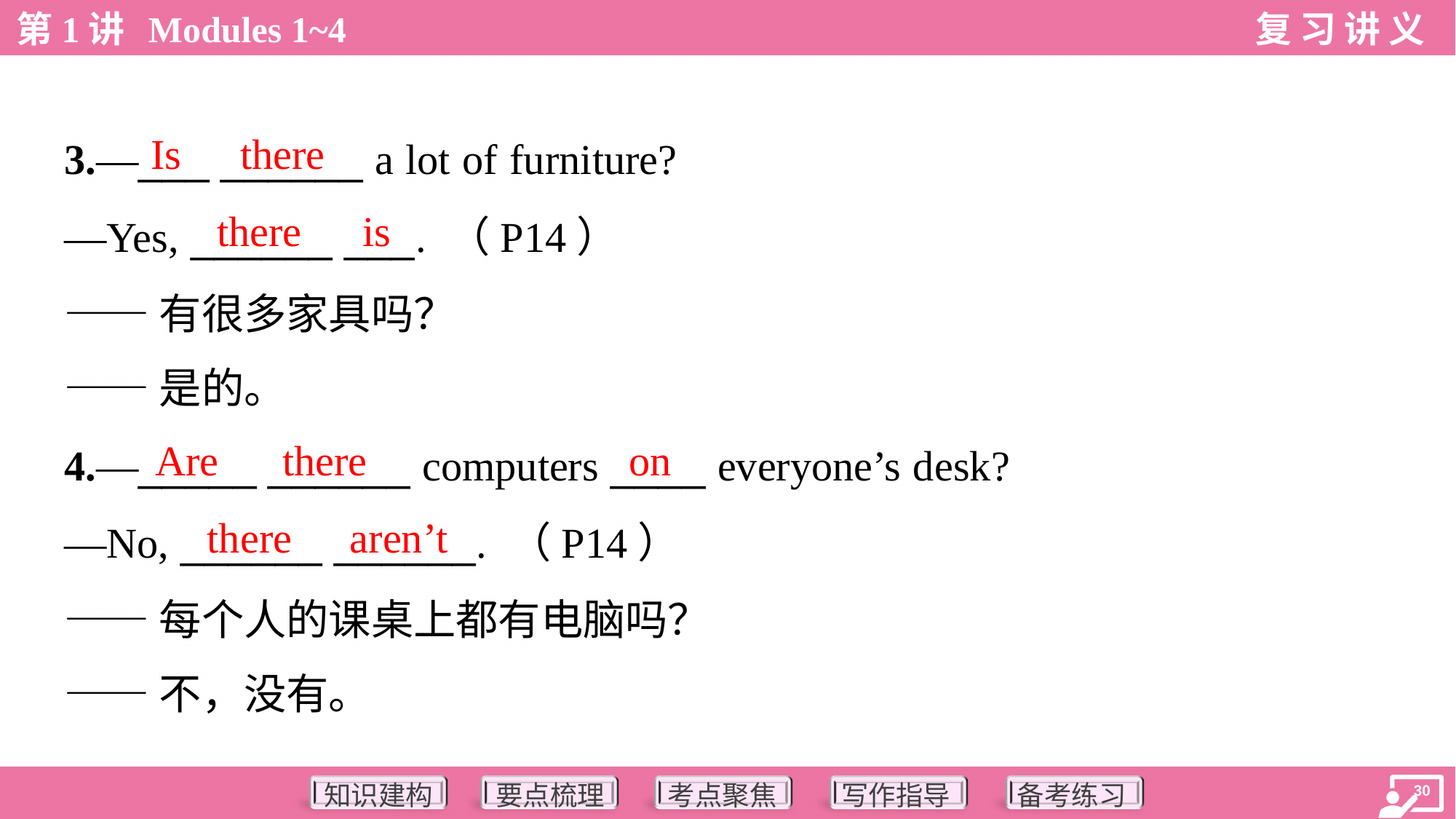

Is
there
3.—___ ______ a lot of furniture?
—Yes, ______ ___. （P14）
——有很多家具吗？
——是的。
there
is
Are
there
on
4.—_____ ______ computers ____ everyone’s desk?
—No, ______ ______. （P14）
——每个人的课桌上都有电脑吗？
——不，没有。
there
aren’t